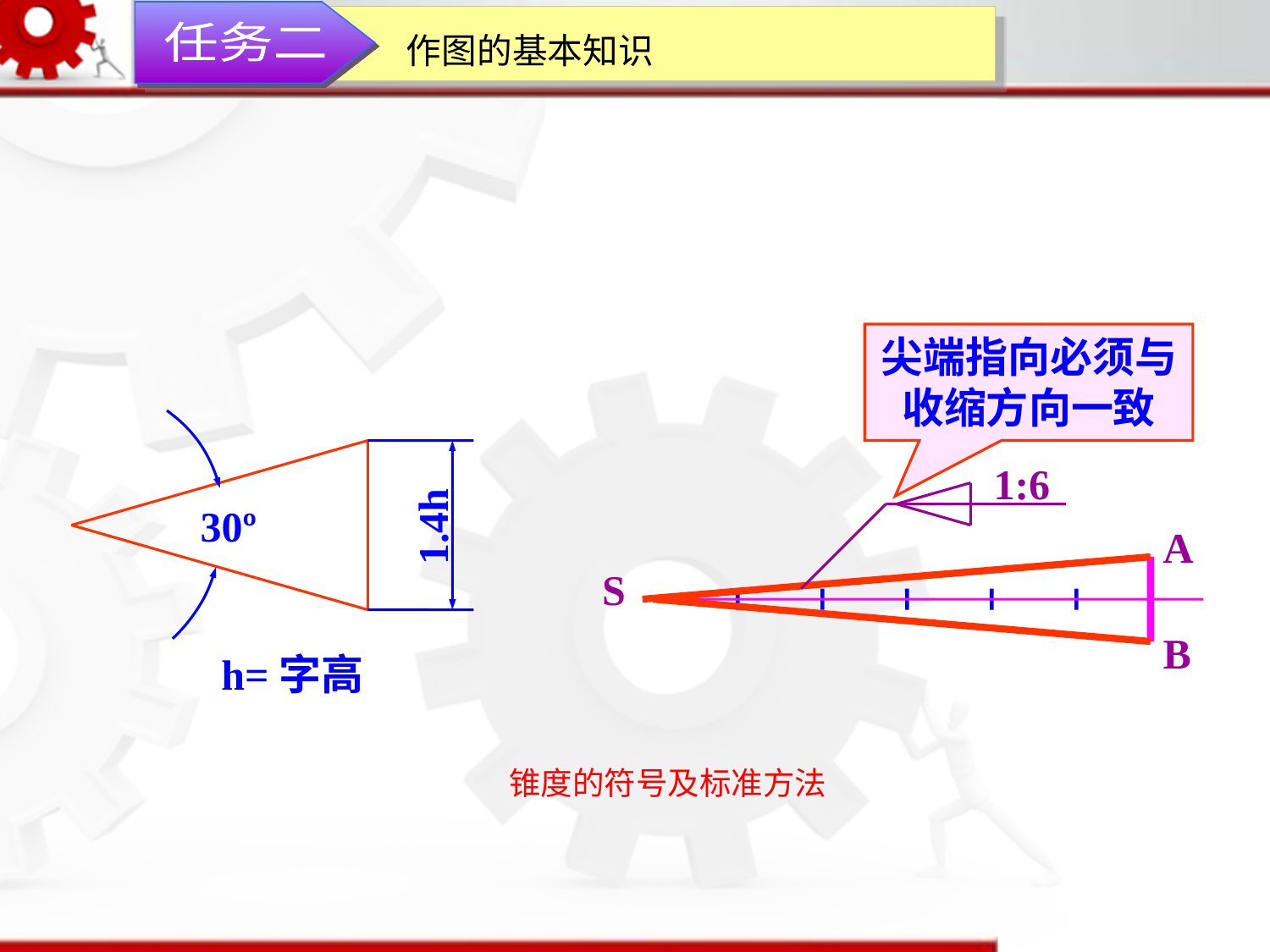

任务二
作图的基本知识
尖端指向必须与收缩方向一致

30º

1.4h

1:6

A
S

B

h=字高
锥度的符号及标准方法